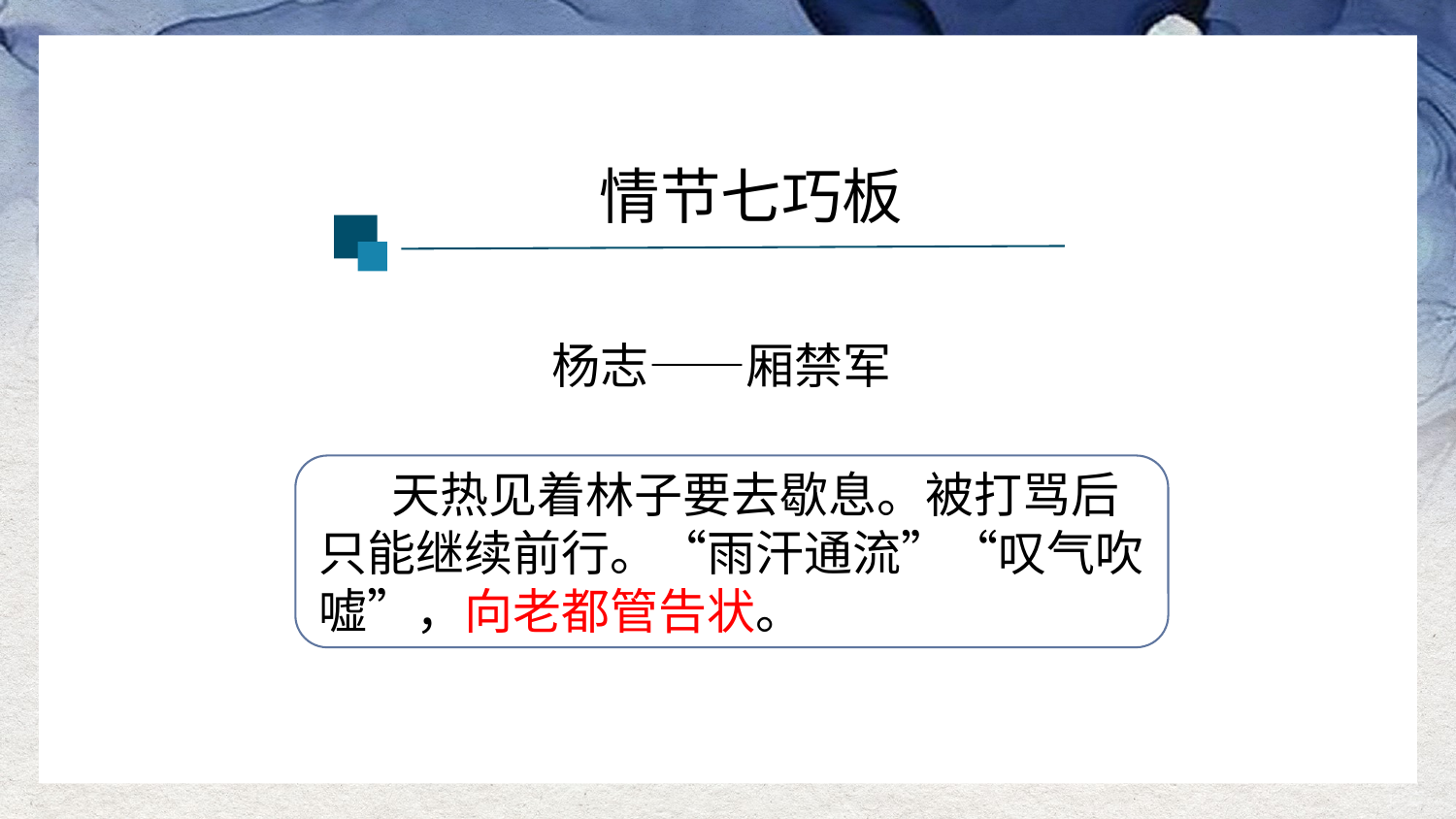

情节七巧板

杨志——厢禁军
天热见着林子要去歇息。被打骂后只能继续前行。“雨汗通流”“叹气吹嘘”，向老都管告状。